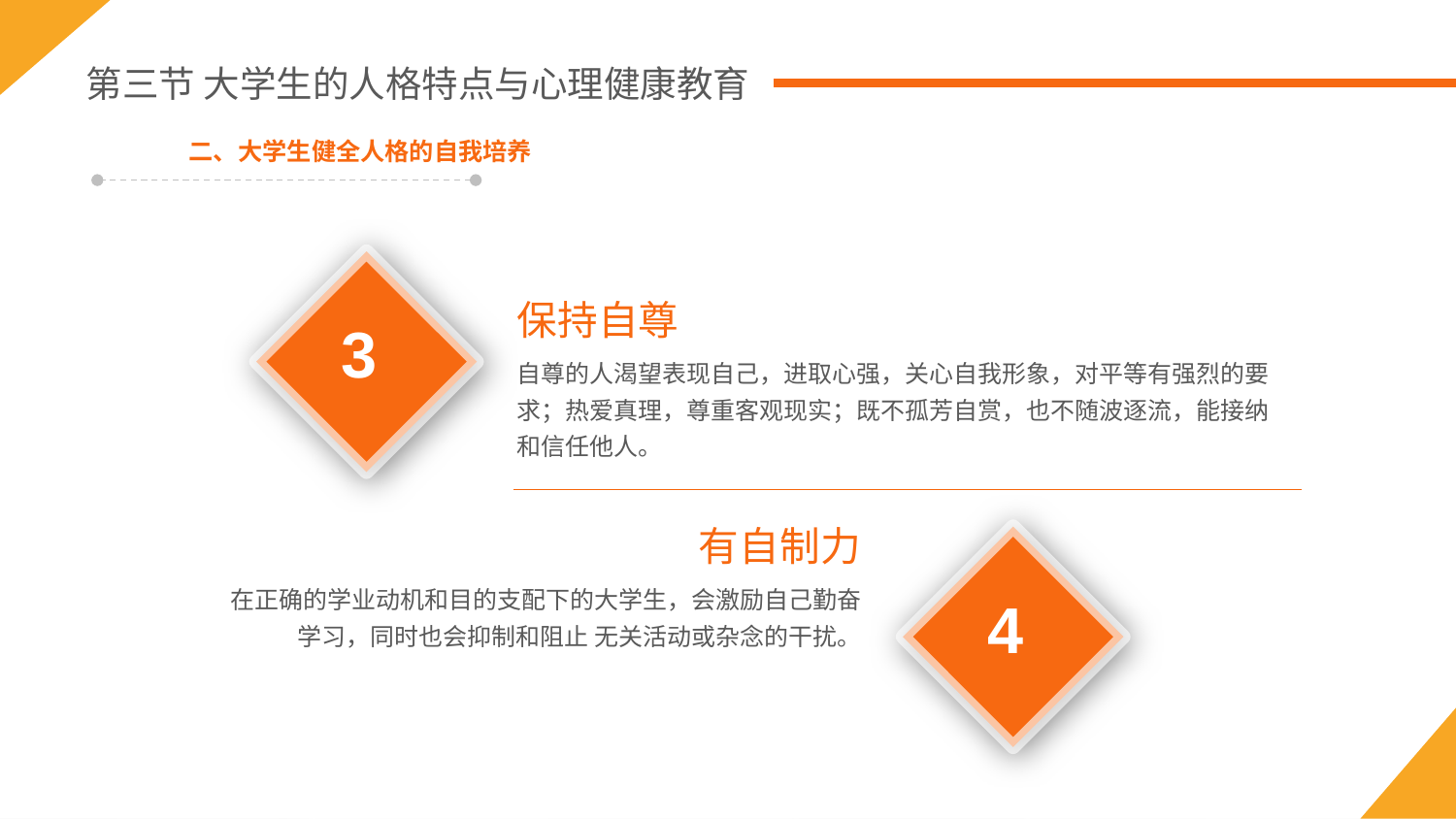

第三节 大学生的人格特点与心理健康教育
二、大学生健全人格的自我培养

3
保持自尊
自尊的人渴望表现自己，进取心强，关心自我形象，对平等有强烈的要求；热爱真理，尊重客观现实；既不孤芳自赏，也不随波逐流，能接纳和信任他人。
有自制力
在正确的学业动机和目的支配下的大学生，会激励自己勤奋学习，同时也会抑制和阻止 无关活动或杂念的干扰。

4